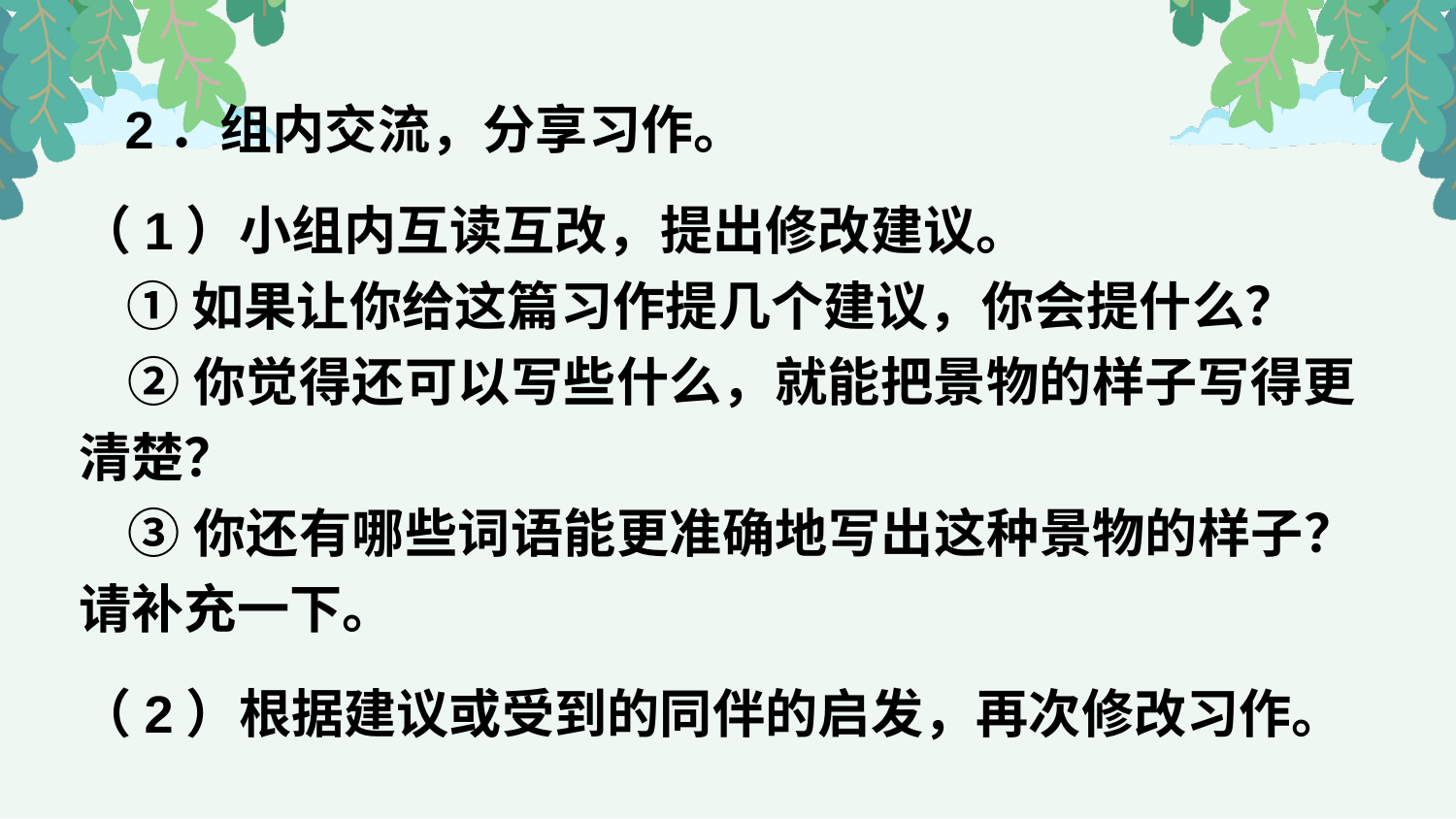

2．组内交流，分享习作。
（1）小组内互读互改，提出修改建议。
    ①如果让你给这篇习作提几个建议，你会提什么？
    ②你觉得还可以写些什么，就能把景物的样子写得更清楚？
    ③你还有哪些词语能更准确地写出这种景物的样子？请补充一下。
（2）根据建议或受到的同伴的启发，再次修改习作。